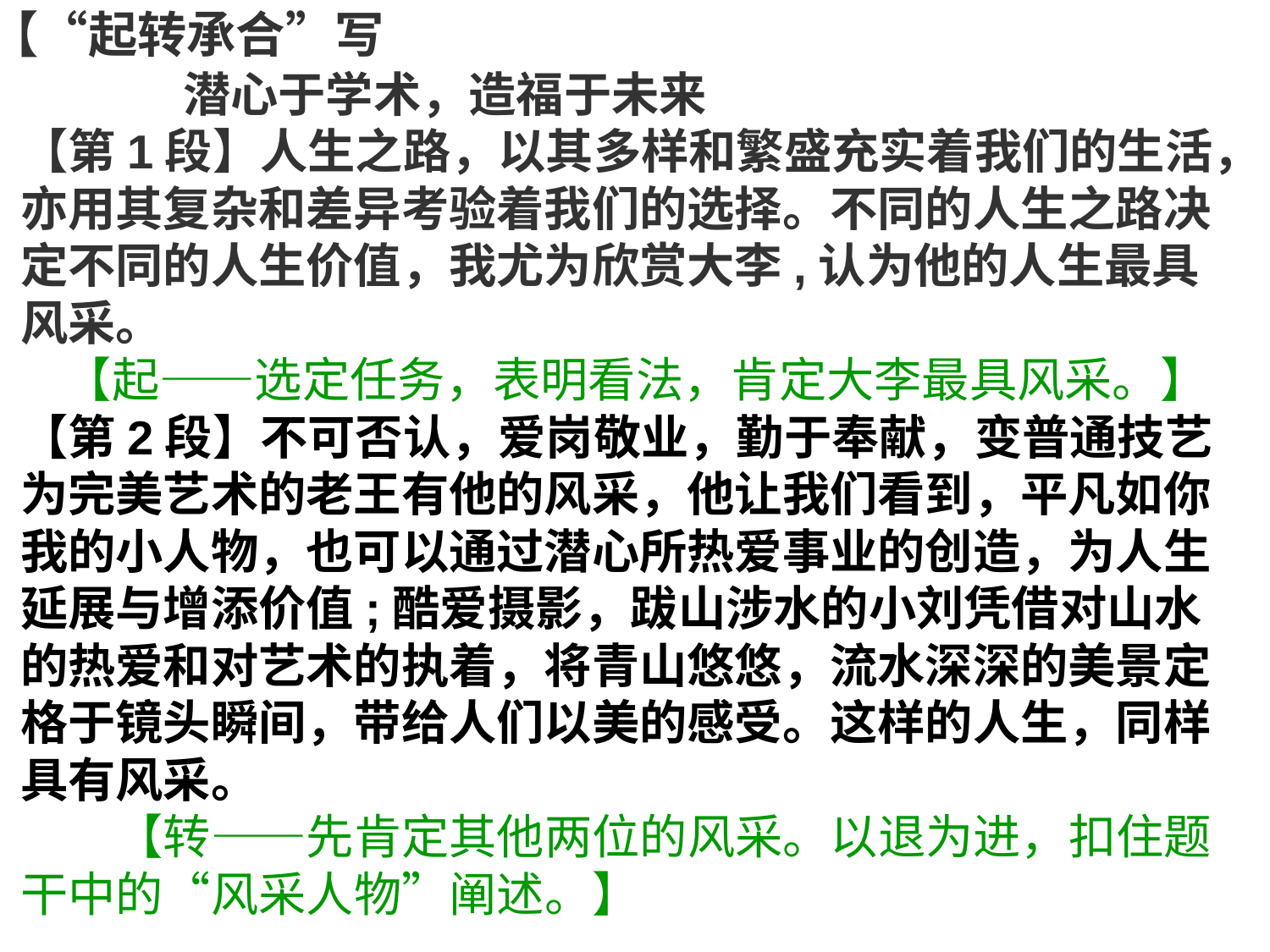

【“起转承合”写法】
              潜心于学术，造福于未来
【第1段】人生之路，以其多样和繁盛充实着我们的生活，亦用其复杂和差异考验着我们的选择。不同的人生之路决定不同的人生价值，我尤为欣赏大李,认为他的人生最具风采。
   【起——选定任务，表明看法，肯定大李最具风采。】
【第2段】不可否认，爱岗敬业，勤于奉献，变普通技艺为完美艺术的老王有他的风采，他让我们看到，平凡如你我的小人物，也可以通过潜心所热爱事业的创造，为人生延展与增添价值;酷爱摄影，跋山涉水的小刘凭借对山水的热爱和对艺术的执着，将青山悠悠，流水深深的美景定格于镜头瞬间，带给人们以美的感受。这样的人生，同样具有风采。
　　【转——先肯定其他两位的风采。以退为进，扣住题干中的“风采人物”阐述。】